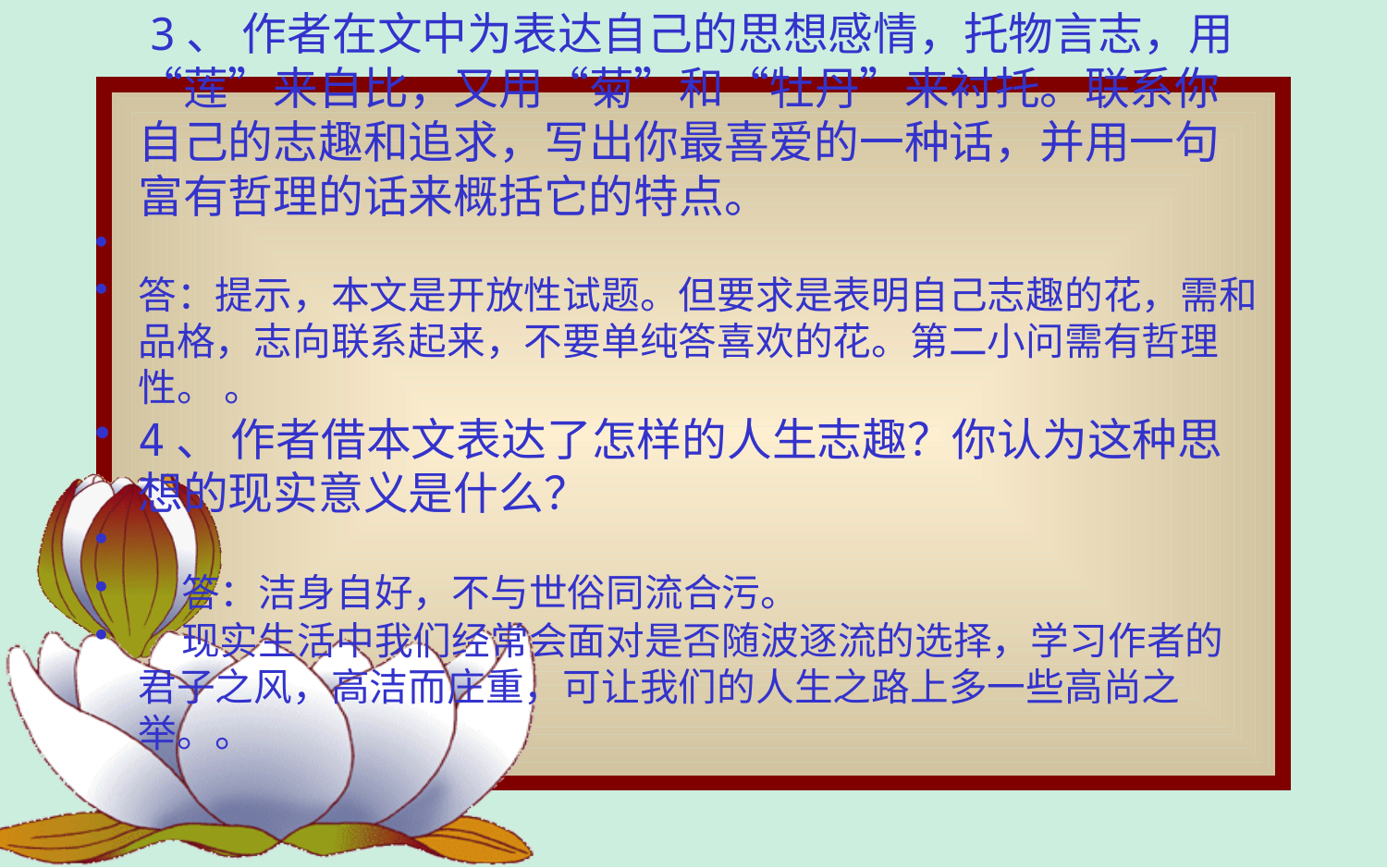

3、 作者在文中为表达自己的思想感情，托物言志，用“莲”来自比，又用“菊”和“牡丹”来衬托。联系你自己的志趣和追求，写出你最喜爱的一种话，并用一句富有哲理的话来概括它的特点。

答：提示，本文是开放性试题。但要求是表明自己志趣的花，需和品格，志向联系起来，不要单纯答喜欢的花。第二小问需有哲理性。 。
4、 作者借本文表达了怎样的人生志趣？你认为这种思想的现实意义是什么？

    答：洁身自好，不与世俗同流合污。
    现实生活中我们经常会面对是否随波逐流的选择，学习作者的君子之风，高洁而庄重，可让我们的人生之路上多一些高尚之举。。

#